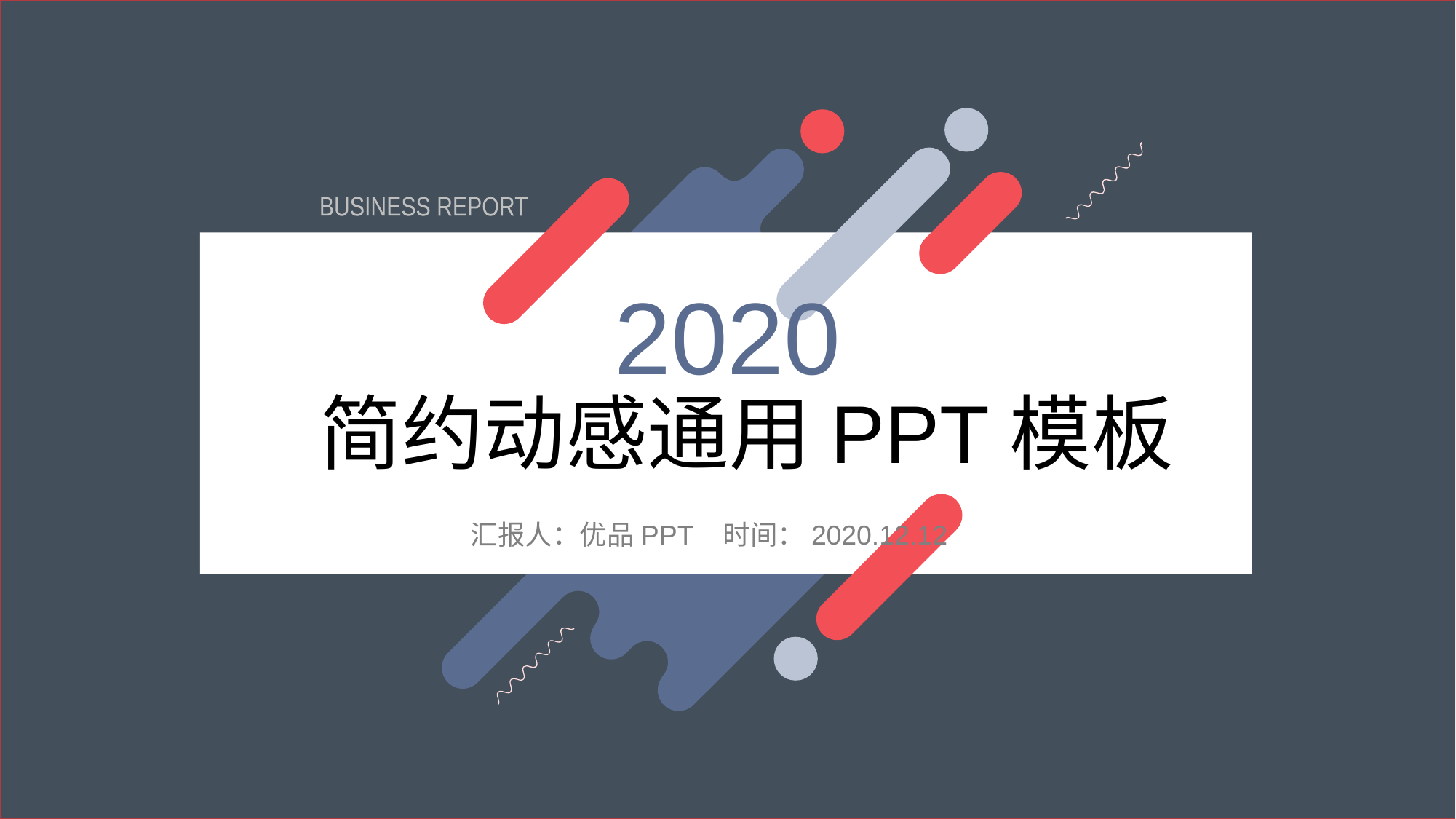

BUSINESS REPORT
2020
# 简约动感通用PPT模板
汇报人：优品PPT   时间：2020.12.12